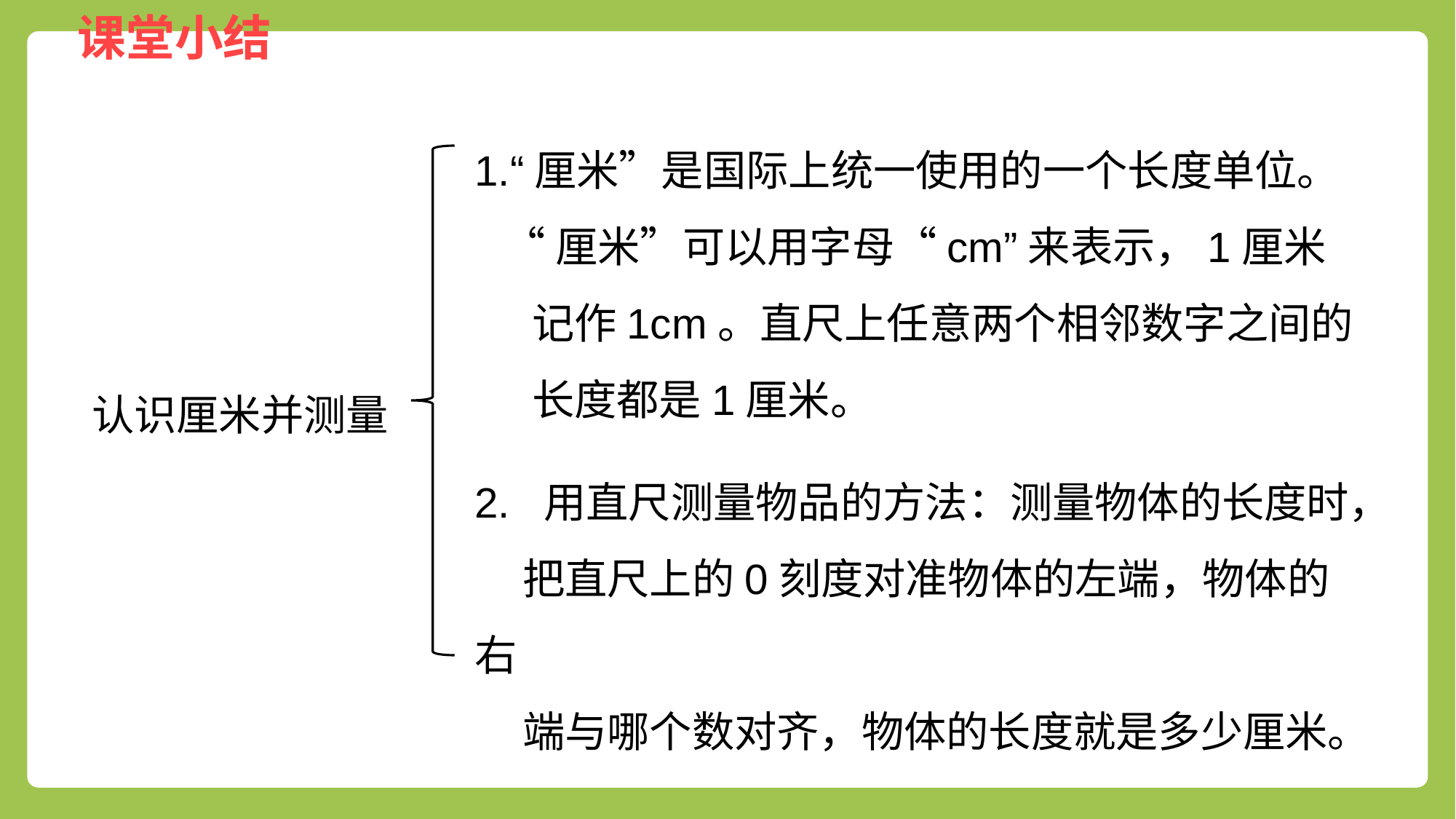

1.“厘米”是国际上统一使用的一个长度单位。
   “厘米”可以用字母“cm”来表示，1厘米
     记作1cm。直尺上任意两个相邻数字之间的
     长度都是1厘米。

认识厘米并测量
2.  用直尺测量物品的方法：测量物体的长度时，
    把直尺上的0刻度对准物体的左端，物体的右
    端与哪个数对齐，物体的长度就是多少厘米。